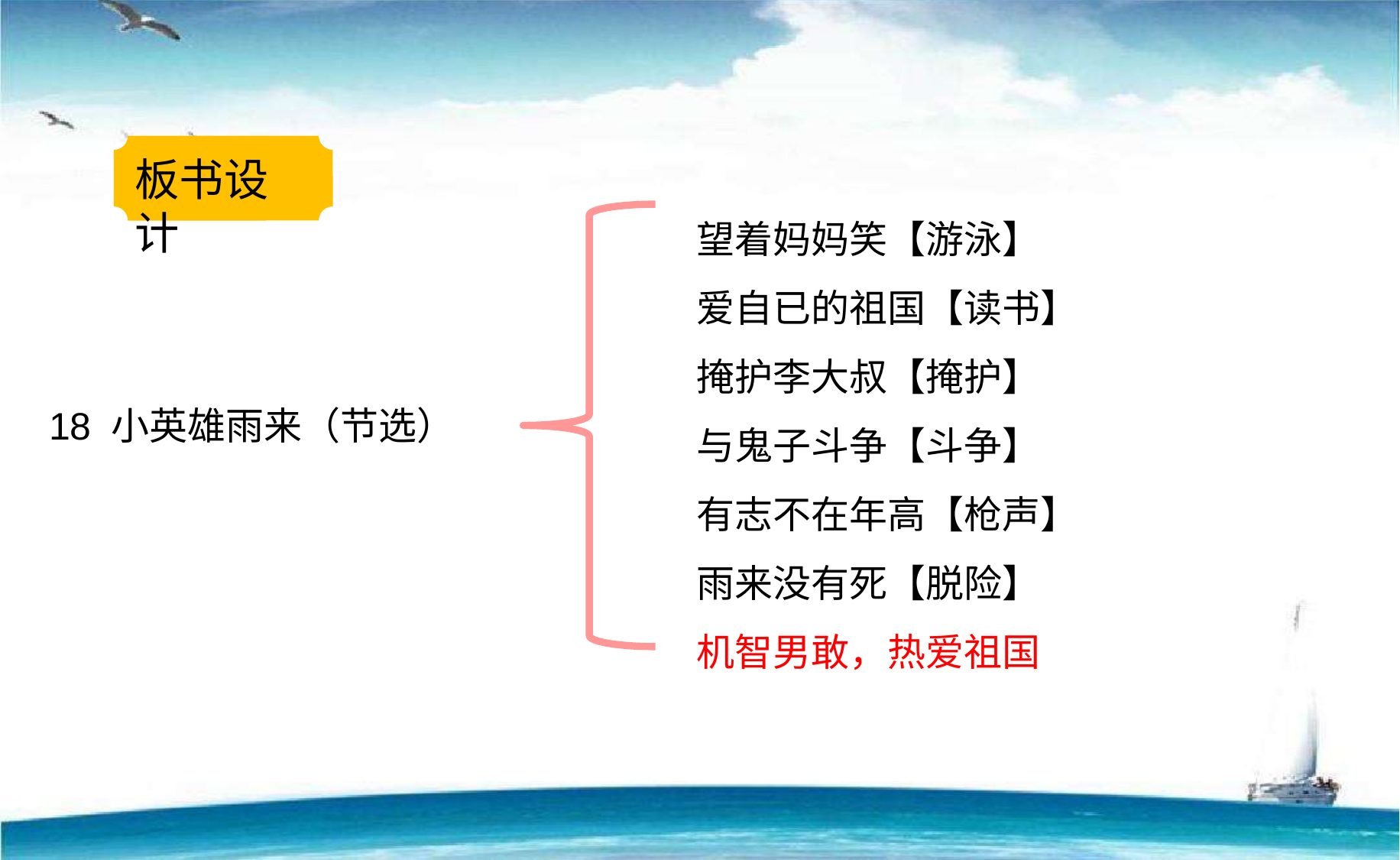

板书设计
望着妈妈笑【游泳】
爱自已的祖国【读书】
掩护李大叔【掩护】
与鬼子斗争【斗争】
有志不在年高【枪声】
雨来没有死【脱险】
机智男敢，热爱祖国

18 小英雄雨来（节选）